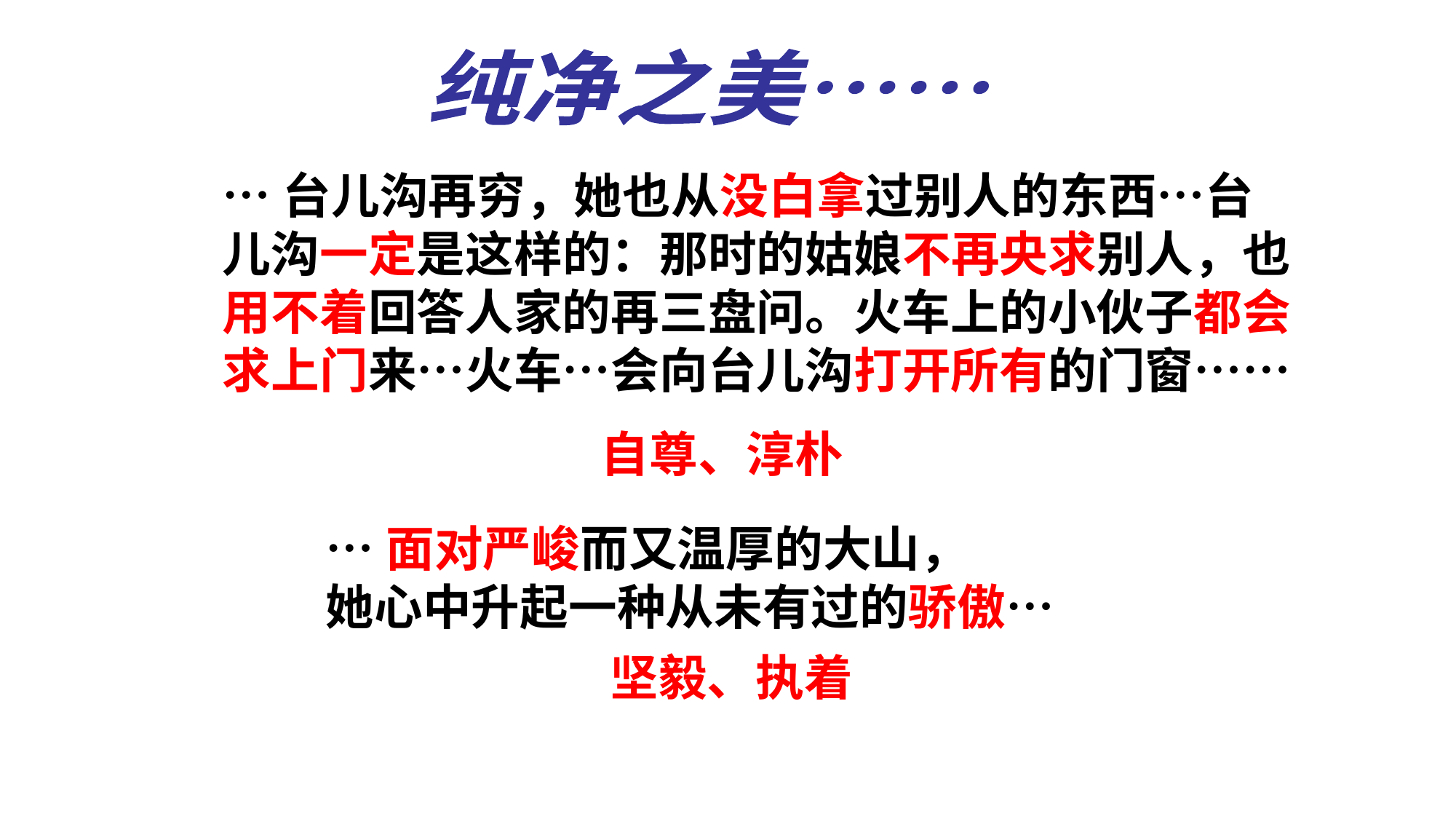

纯净之美……
…台儿沟再穷，她也从没白拿过别人的东西…台儿沟一定是这样的：那时的姑娘不再央求别人，也用不着回答人家的再三盘问。火车上的小伙子都会求上门来…火车…会向台儿沟打开所有的门窗……
自尊、淳朴
…面对严峻而又温厚的大山，
她心中升起一种从未有过的骄傲…
坚毅、执着